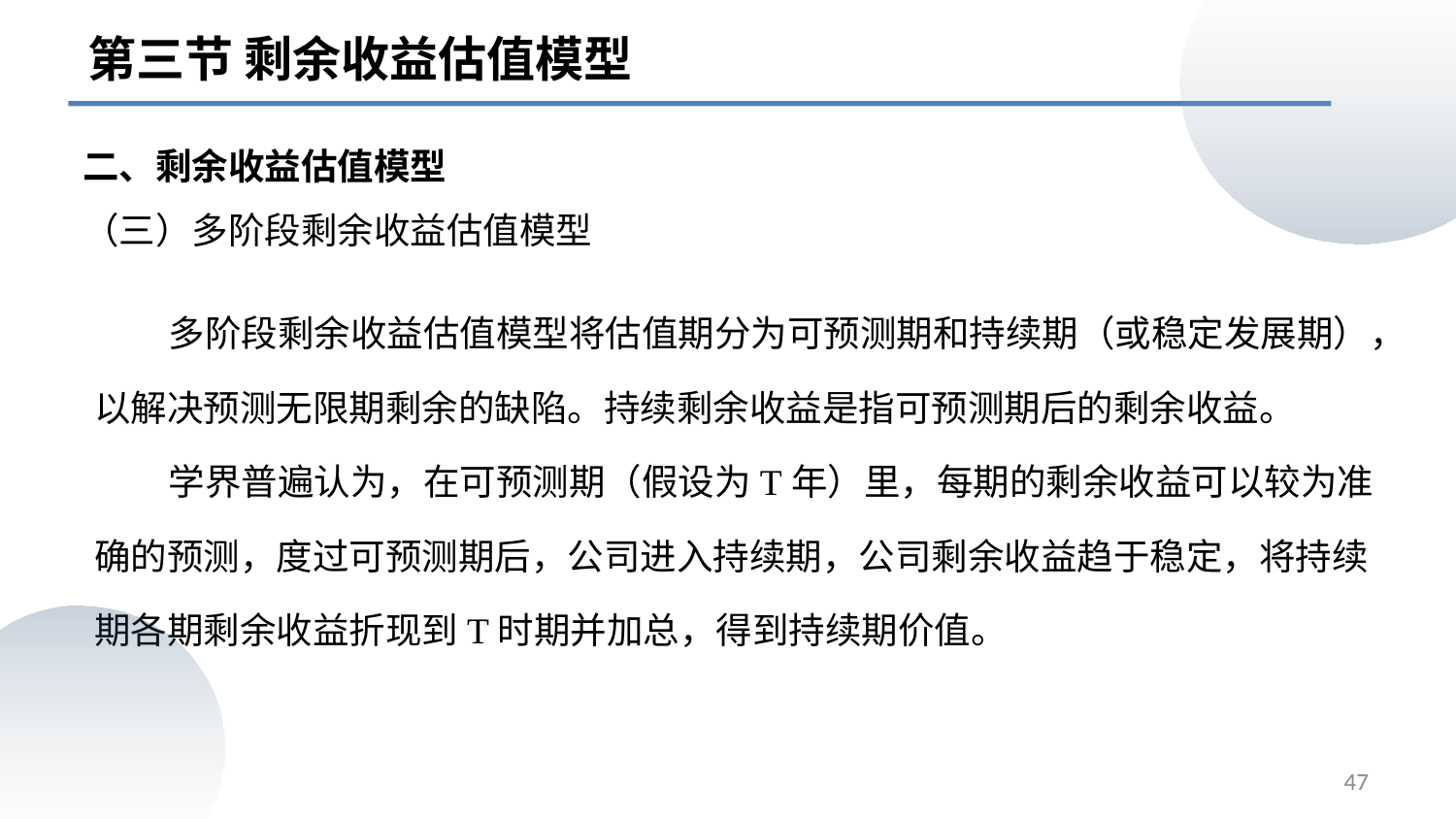

第三节 剩余收益估值模型
二、剩余收益估值模型
# （三）多阶段剩余收益估值模型
        多阶段剩余收益估值模型将估值期分为可预测期和持续期（或稳定发展期），以解决预测无限期剩余的缺陷。持续剩余收益是指可预测期后的剩余收益。
        学界普遍认为，在可预测期（假设为T年）里，每期的剩余收益可以较为准确的预测，度过可预测期后，公司进入持续期，公司剩余收益趋于稳定，将持续期各期剩余收益折现到T时期并加总，得到持续期价值。

47